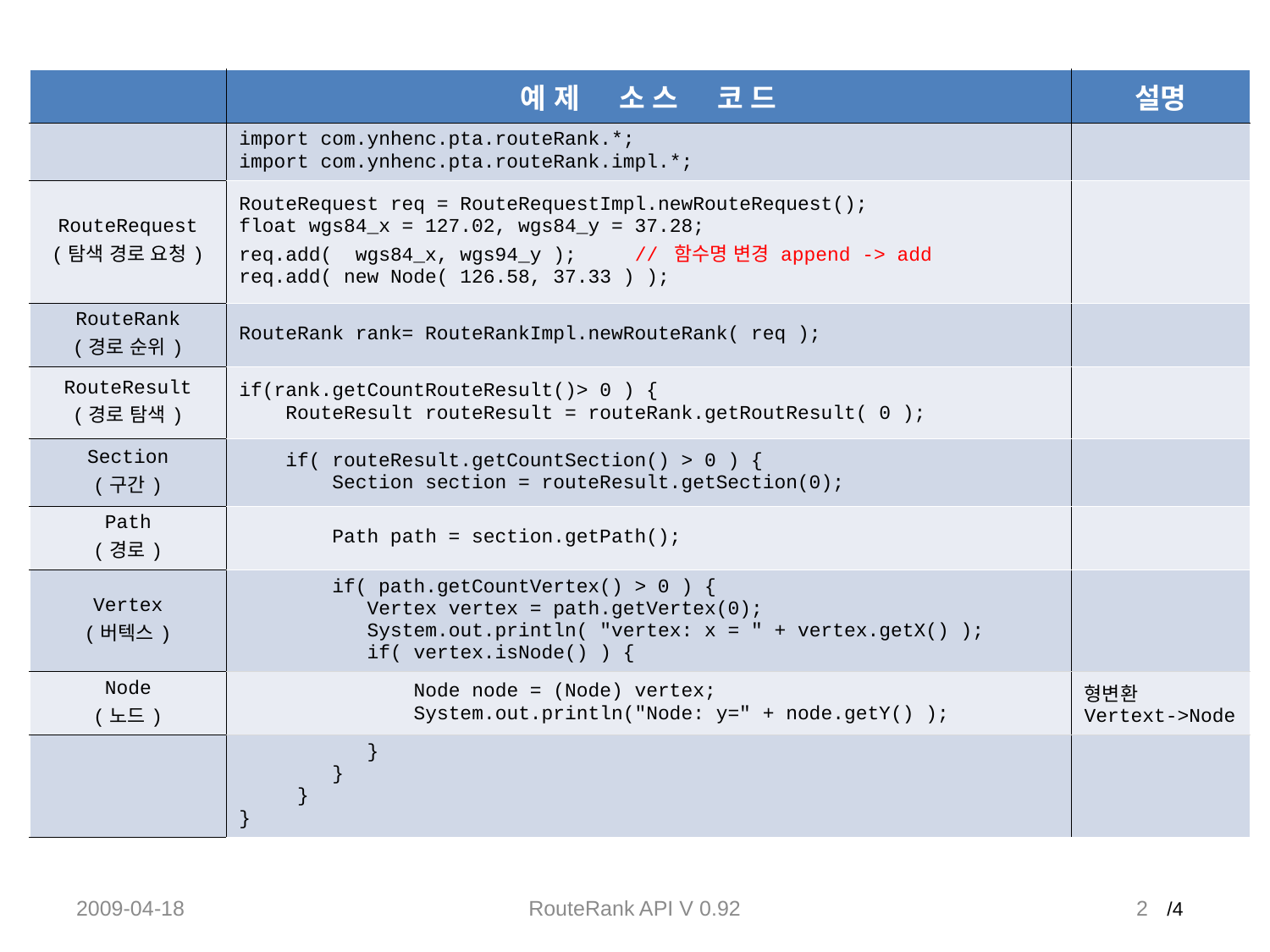

|  | 예 제 소 스 코 드 | 설명 |
| --- | --- | --- |
|  | import com.ynhenc.pta.routeRank.\*; import com.ynhenc.pta.routeRank.impl.\*; |  |
| RouteRequest (탐색 경로 요청) | RouteRequest req = RouteRequestImpl.newRouteRequest(); float wgs84\_x = 127.02, wgs84\_y = 37.28; req.add( wgs84\_x, wgs94\_y ); // 함수명 변경 append -> add req.add( new Node( 126.58, 37.33 ) ); |  |
| RouteRank (경로 순위) | RouteRank rank= RouteRankImpl.newRouteRank( req ); |  |
| RouteResult (경로 탐색) | if(rank.getCountRouteResult()> 0 ) { RouteResult routeResult = routeRank.getRoutResult( 0 ); |  |
| Section (구간) | if( routeResult.getCountSection() > 0 ) { Section section = routeResult.getSection(0); |  |
| Path (경로) | Path path = section.getPath(); |  |
| Vertex (버텍스) | if( path.getCountVertex() > 0 ) { Vertex vertex = path.getVertex(0); System.out.println( "vertex: x = " + vertex.getX() ); if( vertex.isNode() ) { |  |
| Node (노드) | Node node = (Node) vertex; System.out.println("Node: y=" + node.getY() ); | 형변환 Vertext->Node |
|  | } } } } |  |
2009-04-18
RouteRank API V 0.92
2